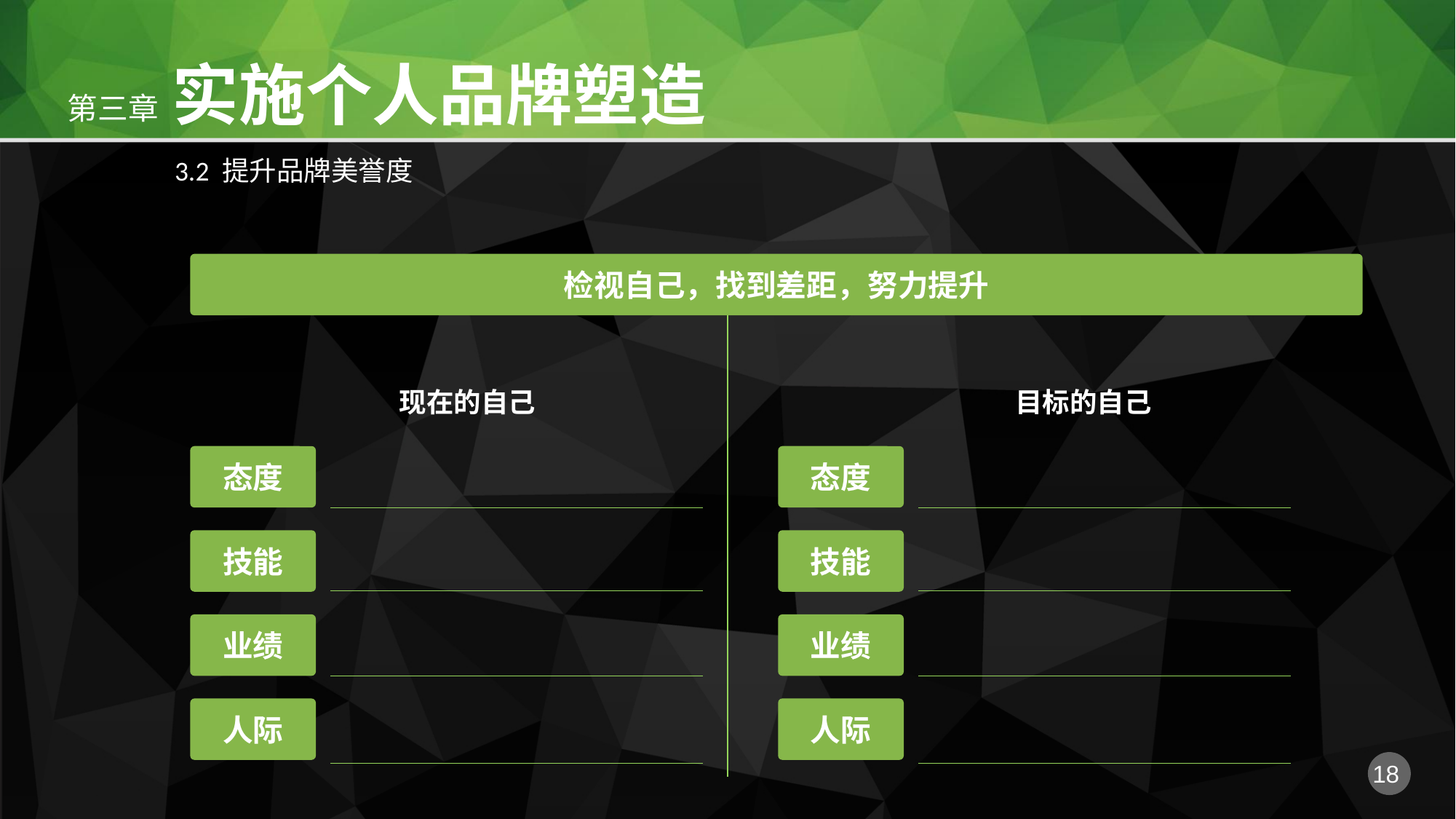

3.2 提升品牌美誉度
检视自己，找到差距，努力提升
现在的自己
目标的自己
态度
态度
技能
技能
业绩
业绩
人际
人际